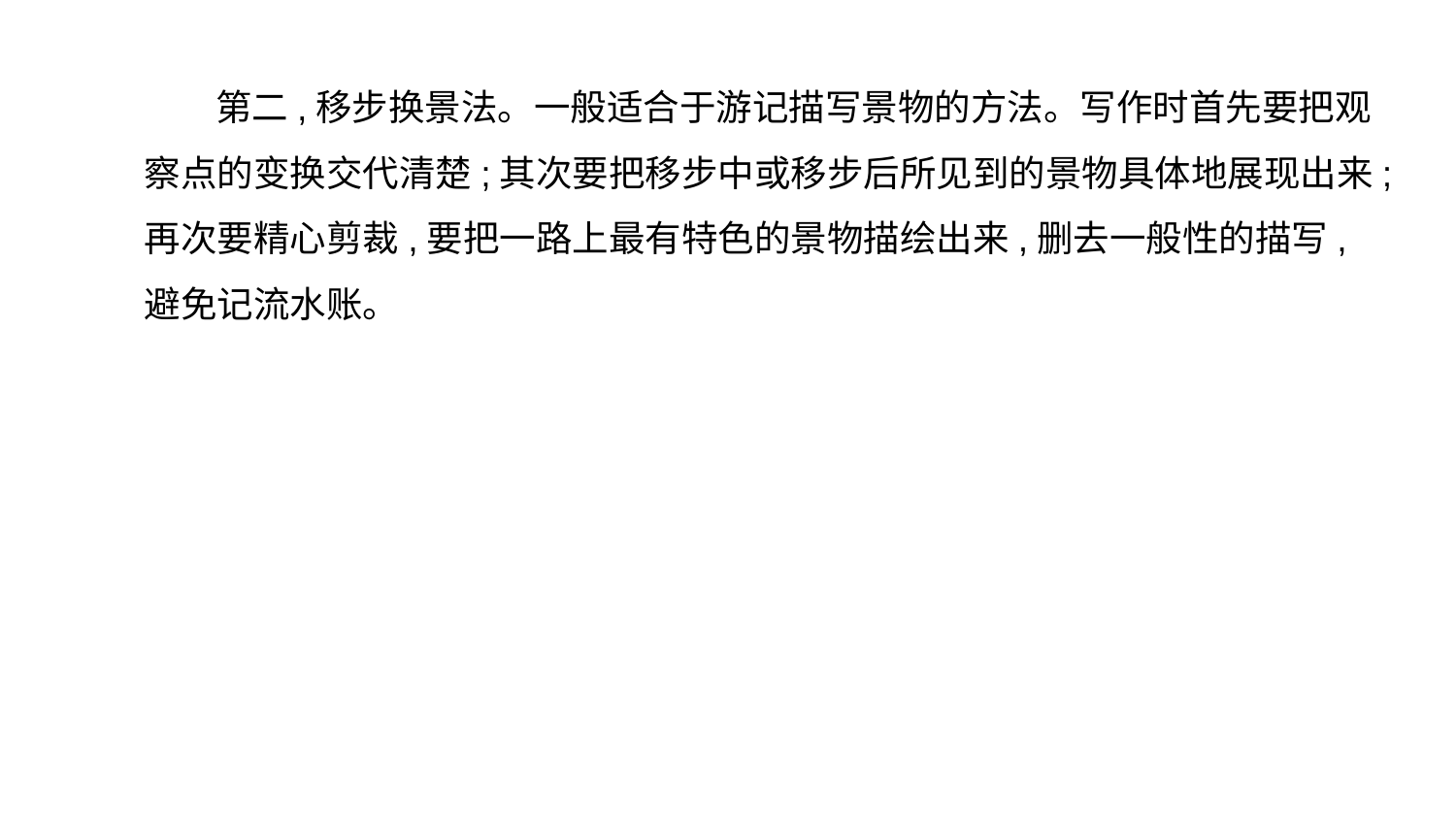

第二,移步换景法。一般适合于游记描写景物的方法。写作时首先要把观察点的变换交代清楚;其次要把移步中或移步后所见到的景物具体地展现出来;再次要精心剪裁,要把一路上最有特色的景物描绘出来,删去一般性的描写,避免记流水账。